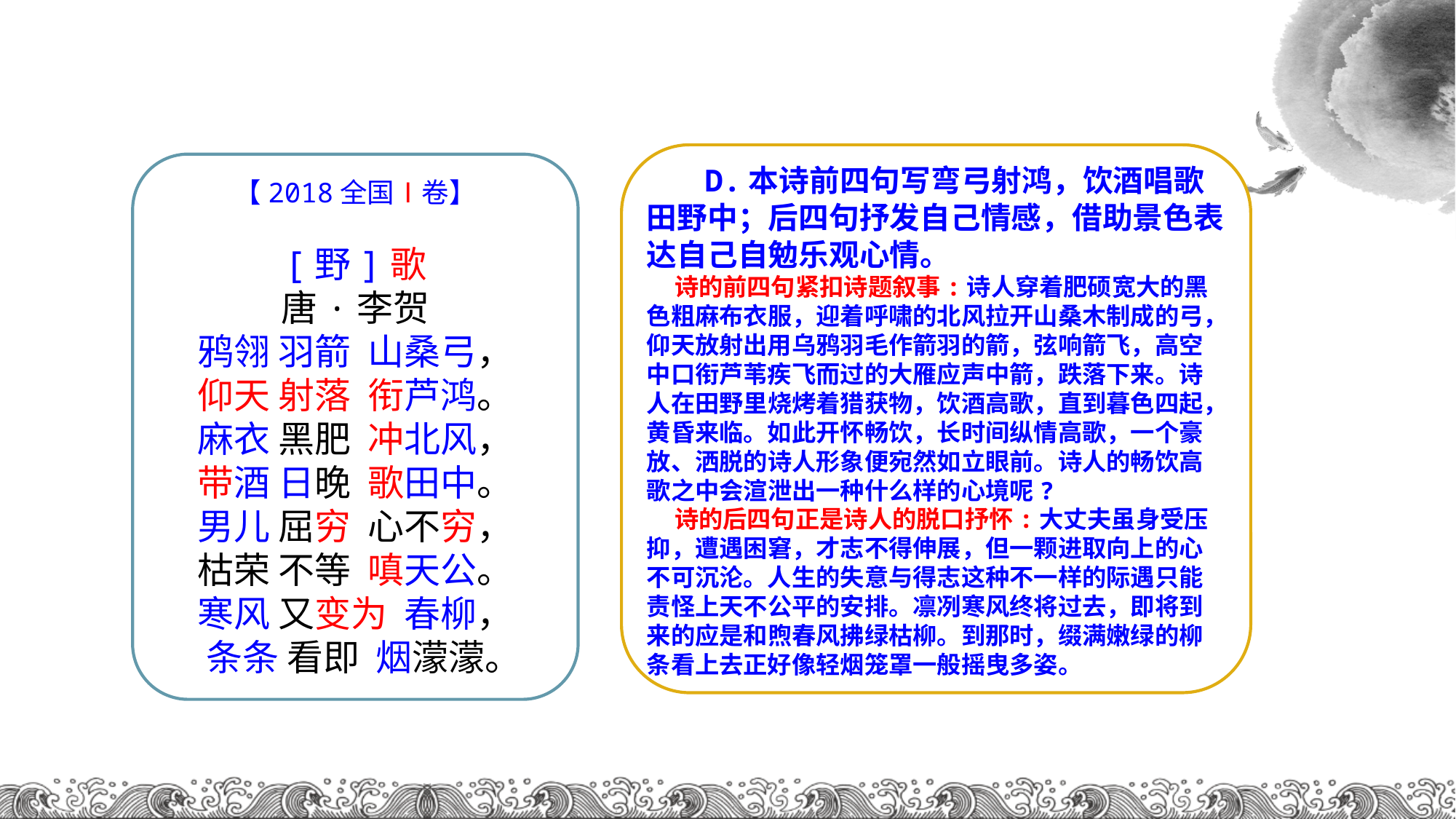

D.本诗前四句写弯弓射鸿，饮酒唱歌田野中；后四句抒发自己情感，借助景色表达自己自勉乐观心情。
    诗的前四句紧扣诗题叙事:诗人穿着肥硕宽大的黑色粗麻布衣服，迎着呼啸的北风拉开山桑木制成的弓，仰天放射出用乌鸦羽毛作箭羽的箭，弦响箭飞，高空中口衔芦苇疾飞而过的大雁应声中箭，跌落下来。诗人在田野里烧烤着猎获物，饮酒高歌，直到暮色四起，黄昏来临。如此开怀畅饮，长时间纵情高歌，一个豪放、洒脱的诗人形象便宛然如立眼前。诗人的畅饮高歌之中会渲泄出一种什么样的心境呢?
    诗的后四句正是诗人的脱口抒怀:大丈夫虽身受压抑，遭遇困窘，才志不得伸展，但一颗进取向上的心不可沉沦。人生的失意与得志这种不一样的际遇只能责怪上天不公平的安排。凛冽寒风终将过去，即将到来的应是和煦春风拂绿枯柳。到那时，缀满嫩绿的柳条看上去正好像轻烟笼罩一般摇曳多姿。
【2018全国Ⅰ卷】

[野]歌
唐·李贺
鸦翎 羽箭  山桑弓，
仰天 射落  衔芦鸿。
麻衣 黑肥  冲北风，
带酒 日晚  歌田中。
男儿 屈穷  心不穷，
枯荣 不等  嗔天公。
寒风 又变为  春柳，
 条条 看即  烟濛濛。